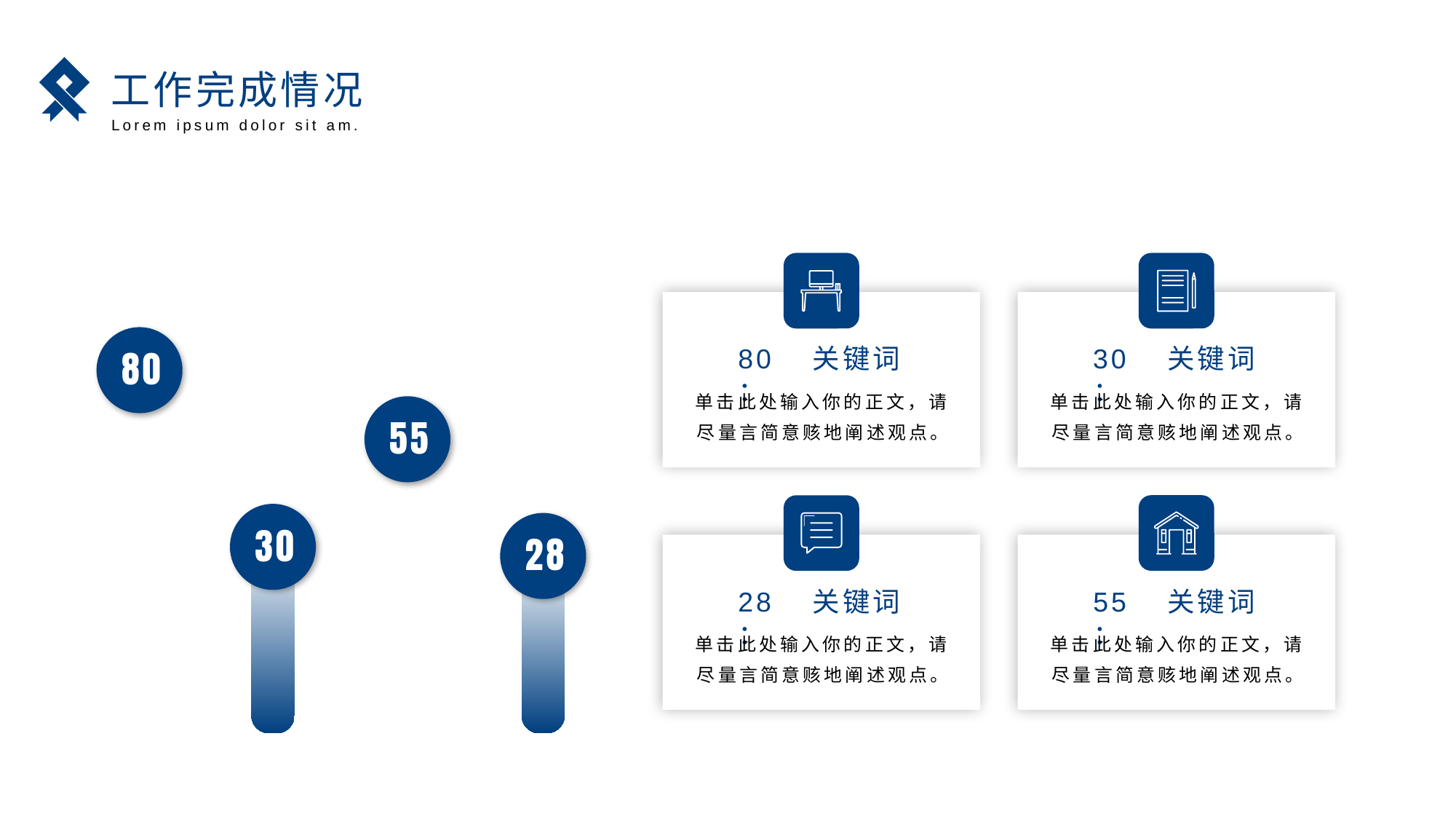

工作完成情况

Lorem ipsum dolor sit am.

80：
关键词
30：
关键词
80
单击此处输入你的正文，请尽量言简意赅地阐述观点。
单击此处输入你的正文，请尽量言简意赅地阐述观点。

55

30
28

28：
关键词
55：
关键词
单击此处输入你的正文，请尽量言简意赅地阐述观点。
单击此处输入你的正文，请尽量言简意赅地阐述观点。